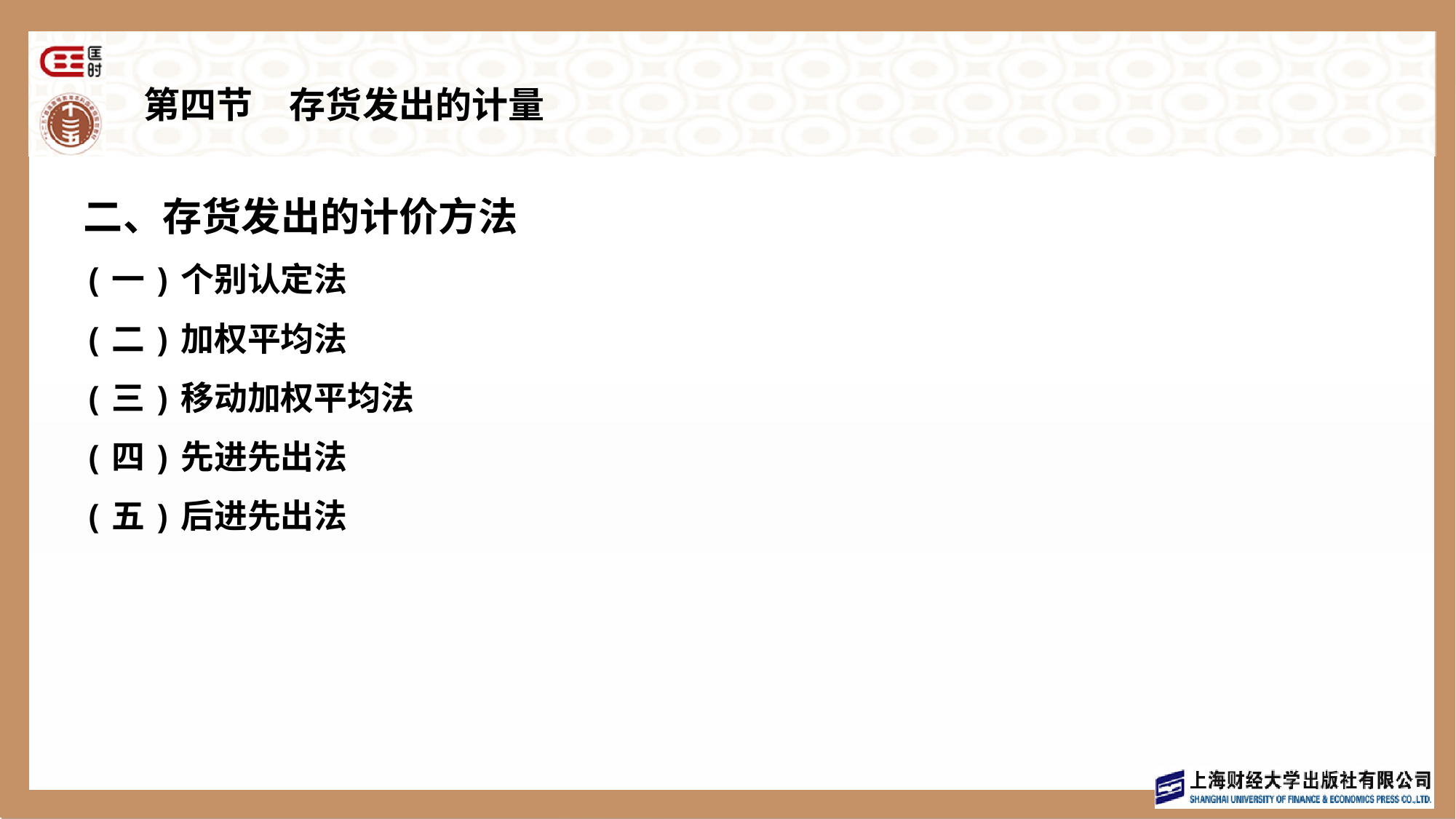

# 第四节　存货发出的计量
二、存货发出的计价方法
(一)个别认定法
(二)加权平均法
(三)移动加权平均法
(四)先进先出法
(五)后进先出法